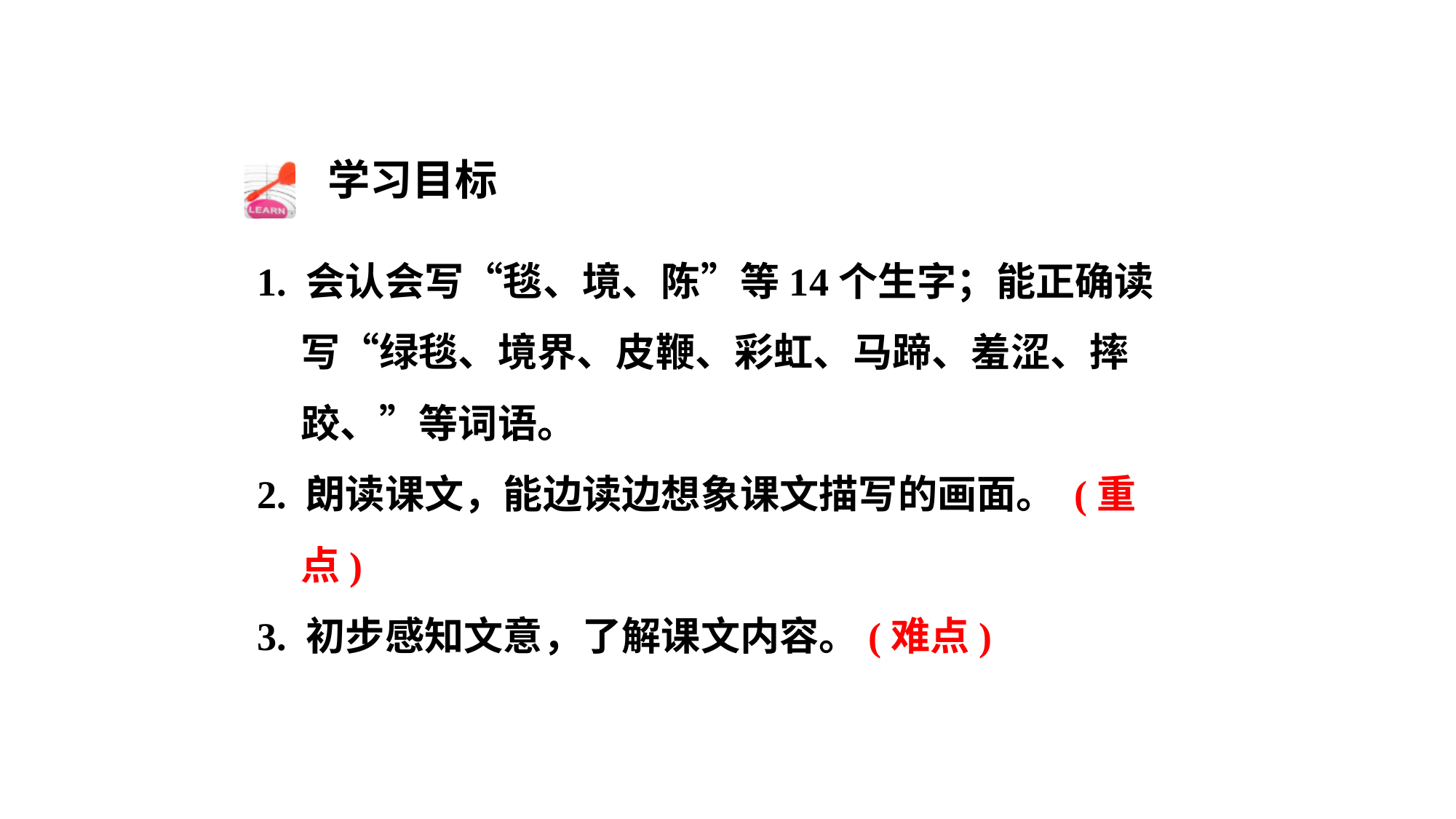

学习目标

1. 会认会写“毯、境、陈”等14个生字；能正确读写“绿毯、境界、皮鞭、彩虹、马蹄、羞涩、摔跤、”等词语。
2. 朗读课文，能边读边想象课文描写的画面。 (重点)
3. 初步感知文意，了解课文内容。(难点)